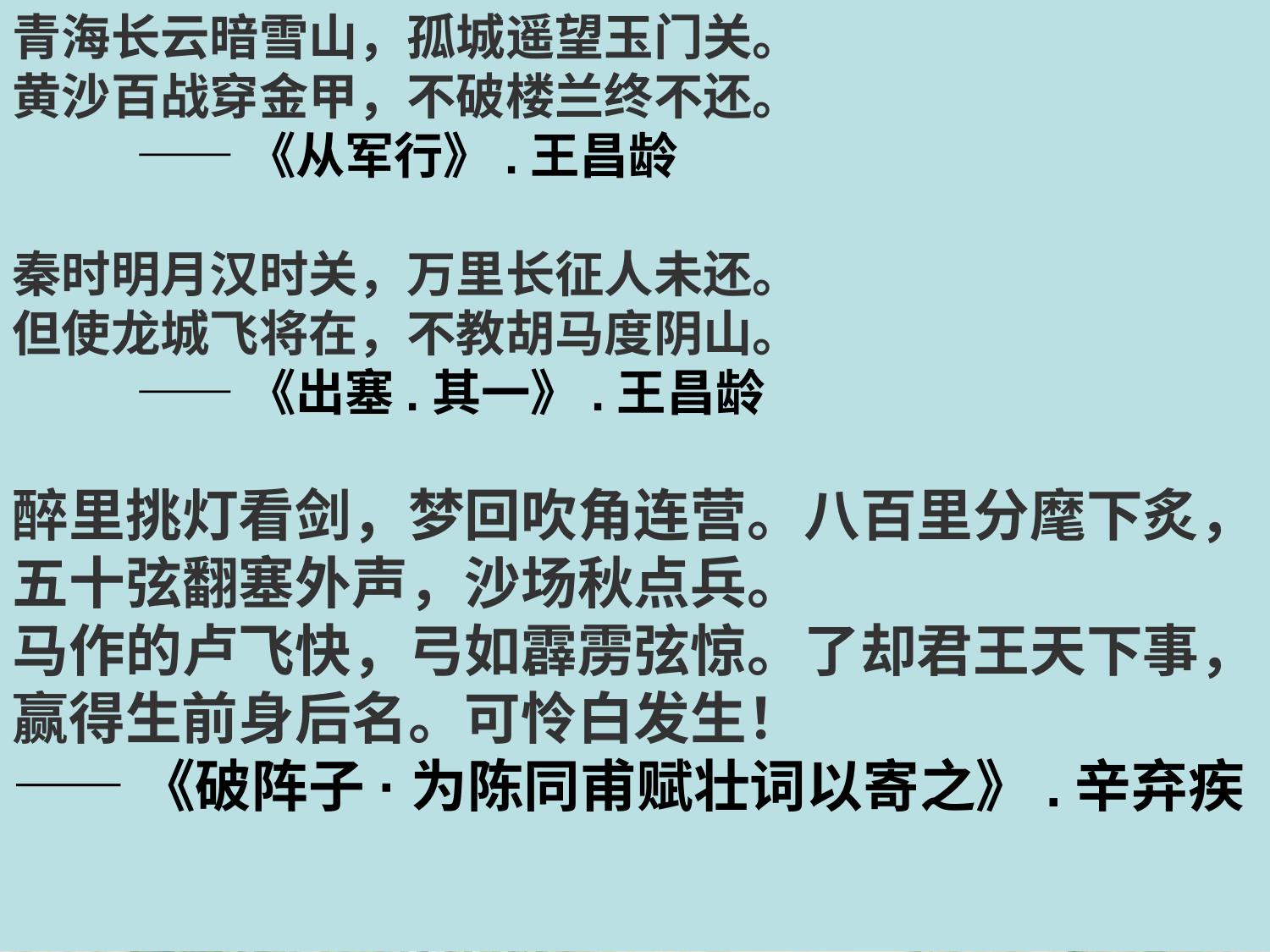

青海长云暗雪山，孤城遥望玉门关。
黄沙百战穿金甲，不破楼兰终不还。
           ——《从军行》.王昌龄

秦时明月汉时关，万里长征人未还。
但使龙城飞将在，不教胡马度阴山。
           ——《出塞.其一》.王昌龄

醉里挑灯看剑，梦回吹角连营。八百里分麾下炙，五十弦翻塞外声，沙场秋点兵。
马作的卢飞快，弓如霹雳弦惊。了却君王天下事，赢得生前身后名。可怜白发生！
——《破阵子·为陈同甫赋壮词以寄之》.辛弃疾